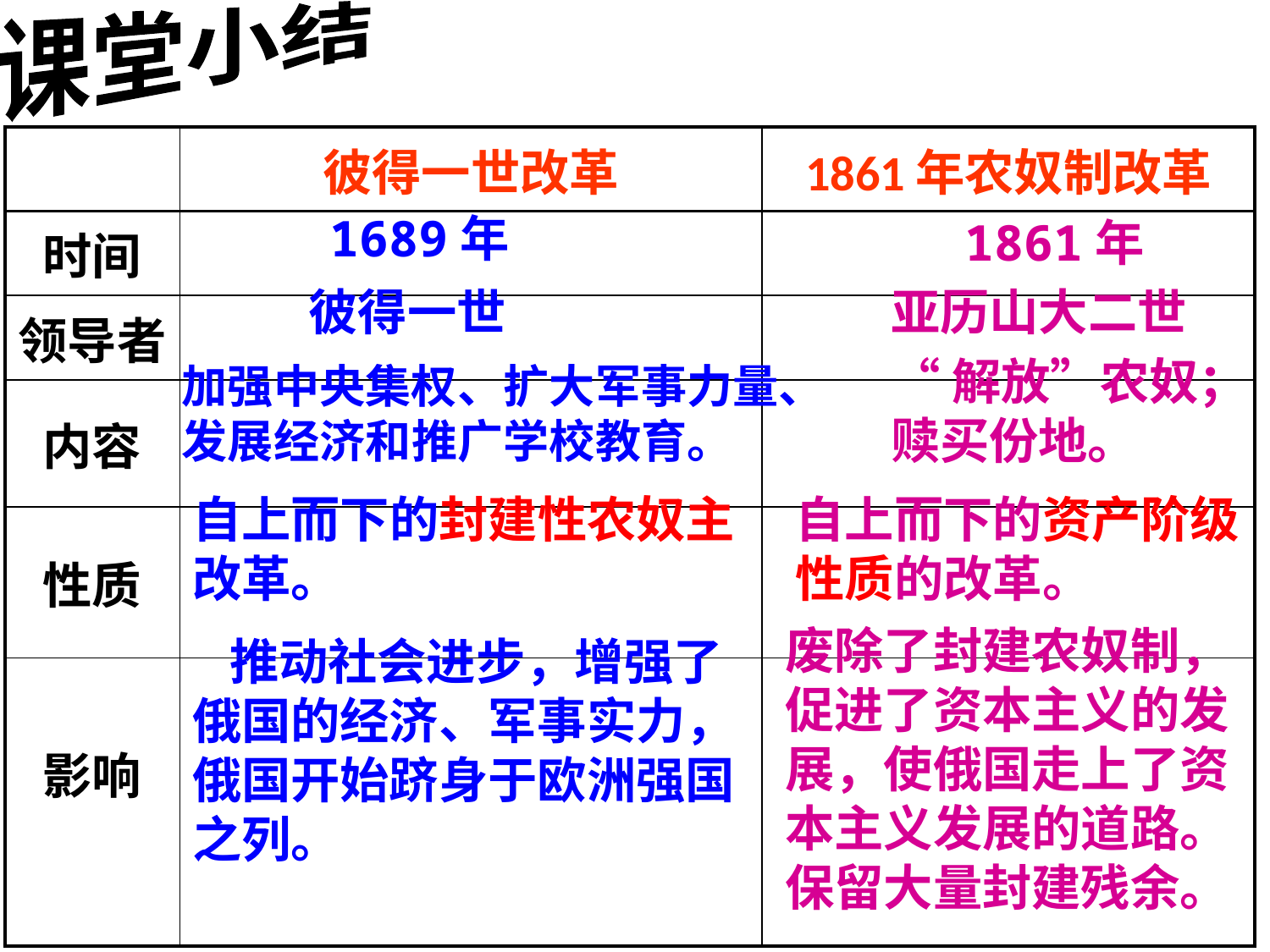

课堂小结
|  | 彼得一世改革 | 1861年农奴制改革 |
| --- | --- | --- |
| 时间 |  |  |
| 领导者 |  |  |
| 内容 |  |  |
| 性质 |  |  |
| 影响 |  |  |
1689年
1861年
彼得一世
亚历山大二世
“解放”农奴；
赎买份地。
加强中央集权、扩大军事力量、发展经济和推广学校教育。
自上而下的封建性农奴主改革。
自上而下的资产阶级性质的改革。
废除了封建农奴制，促进了资本主义的发展，使俄国走上了资本主义发展的道路。保留大量封建残余。
推动社会进步，增强了俄国的经济、军事实力，俄国开始跻身于欧洲强国之列。